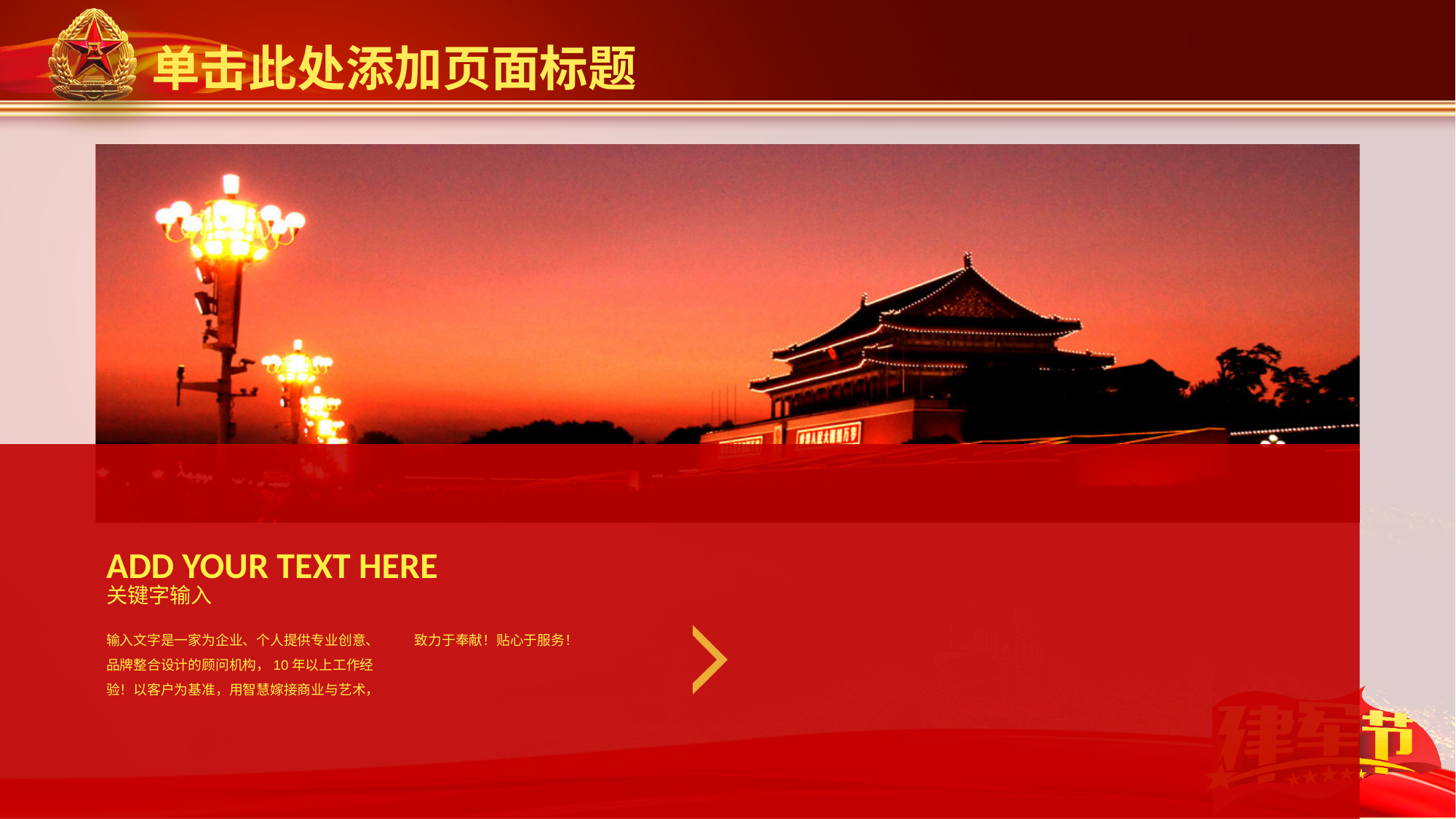

单击此处添加页面标题

ADD YOUR TEXT HERE
关键字输入
输入文字是一家为企业、个人提供专业创意、品牌整合设计的顾问机构，10年以上工作经验！以客户为基准，用智慧嫁接商业与艺术，致力于奉献！贴心于服务！